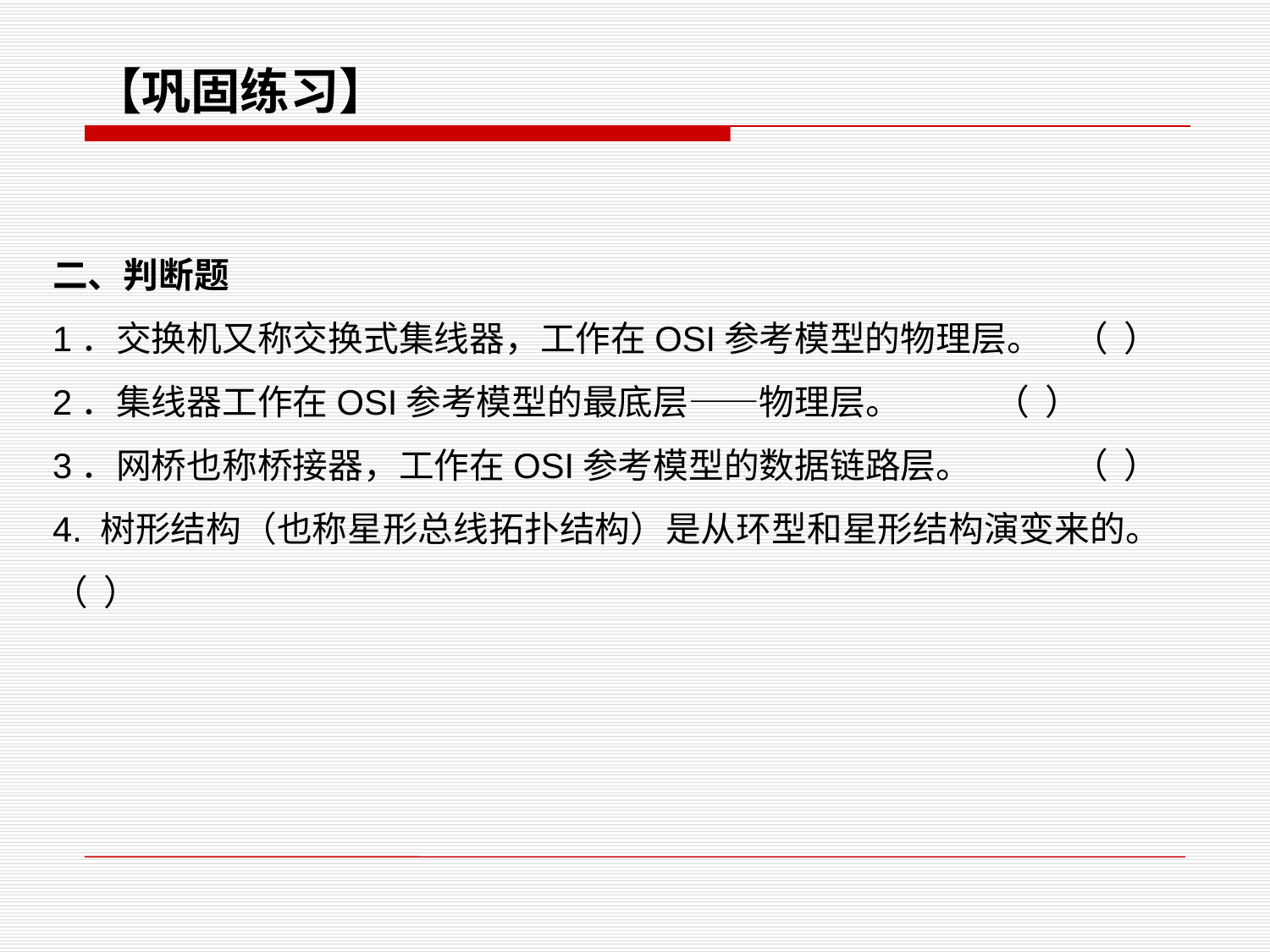

【巩固练习】
二、判断题
1．交换机又称交换式集线器，工作在OSI参考模型的物理层。    （  ）
2．集线器工作在OSI参考模型的最底层——物理层。            （  ）
3．网桥也称桥接器，工作在OSI参考模型的数据链路层。             （  ）
4. 树形结构（也称星形总线拓扑结构）是从环型和星形结构演变来的。     （  ）
127